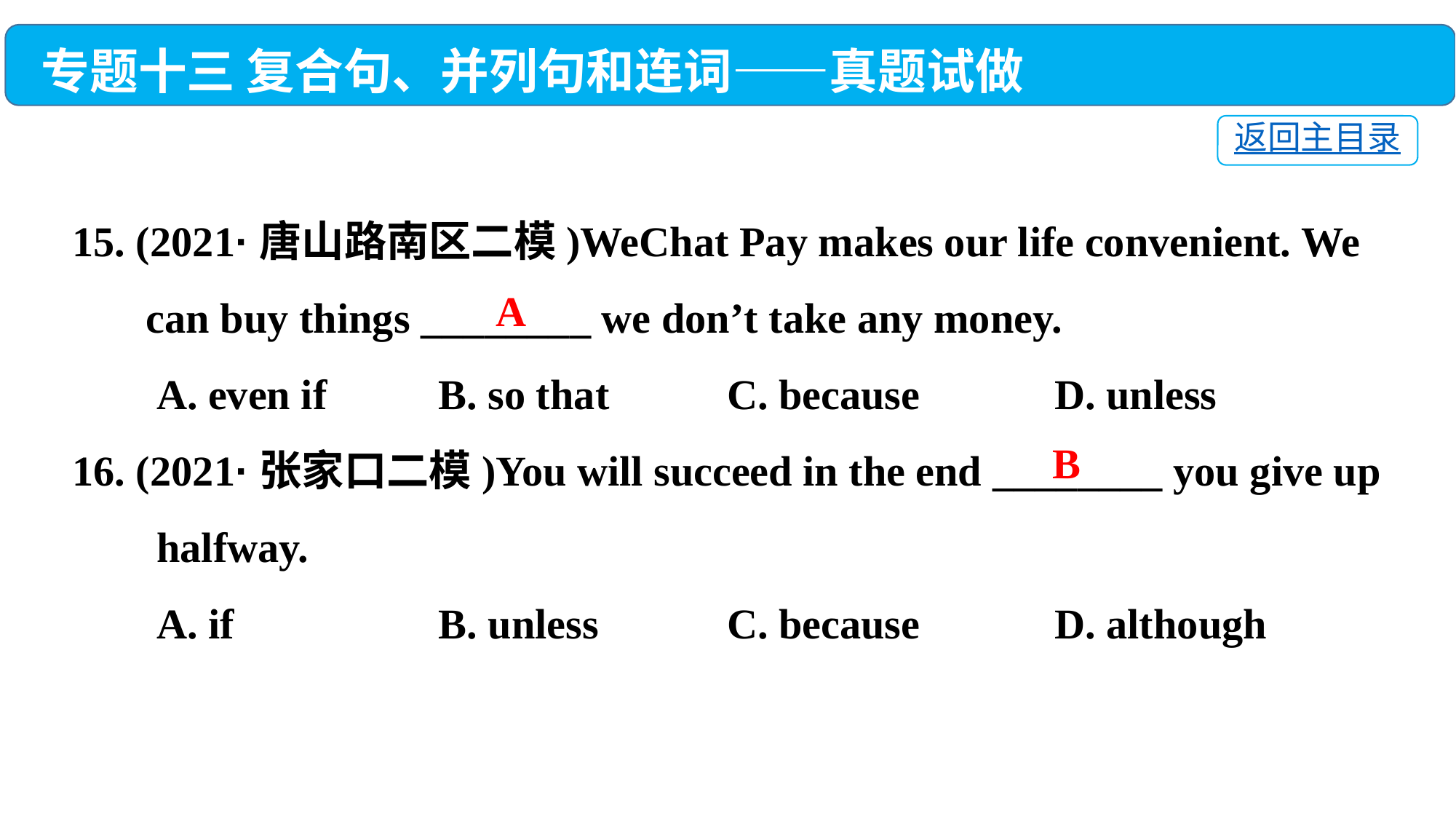

专题十三 复合句、并列句和连词——真题试做
返回主目录
15. (2021·唐山路南区二模)WeChat Pay makes our life convenient. We
       can buy things ________ we don’t take any money.
        A. even if　 	   B. so that　 	C. because　　 	D. unless
16. (2021·张家口二模)You will succeed in the end ________ you give up
        halfway.
        A. if　         	   B. unless　	C. because　 	D. although

A
B